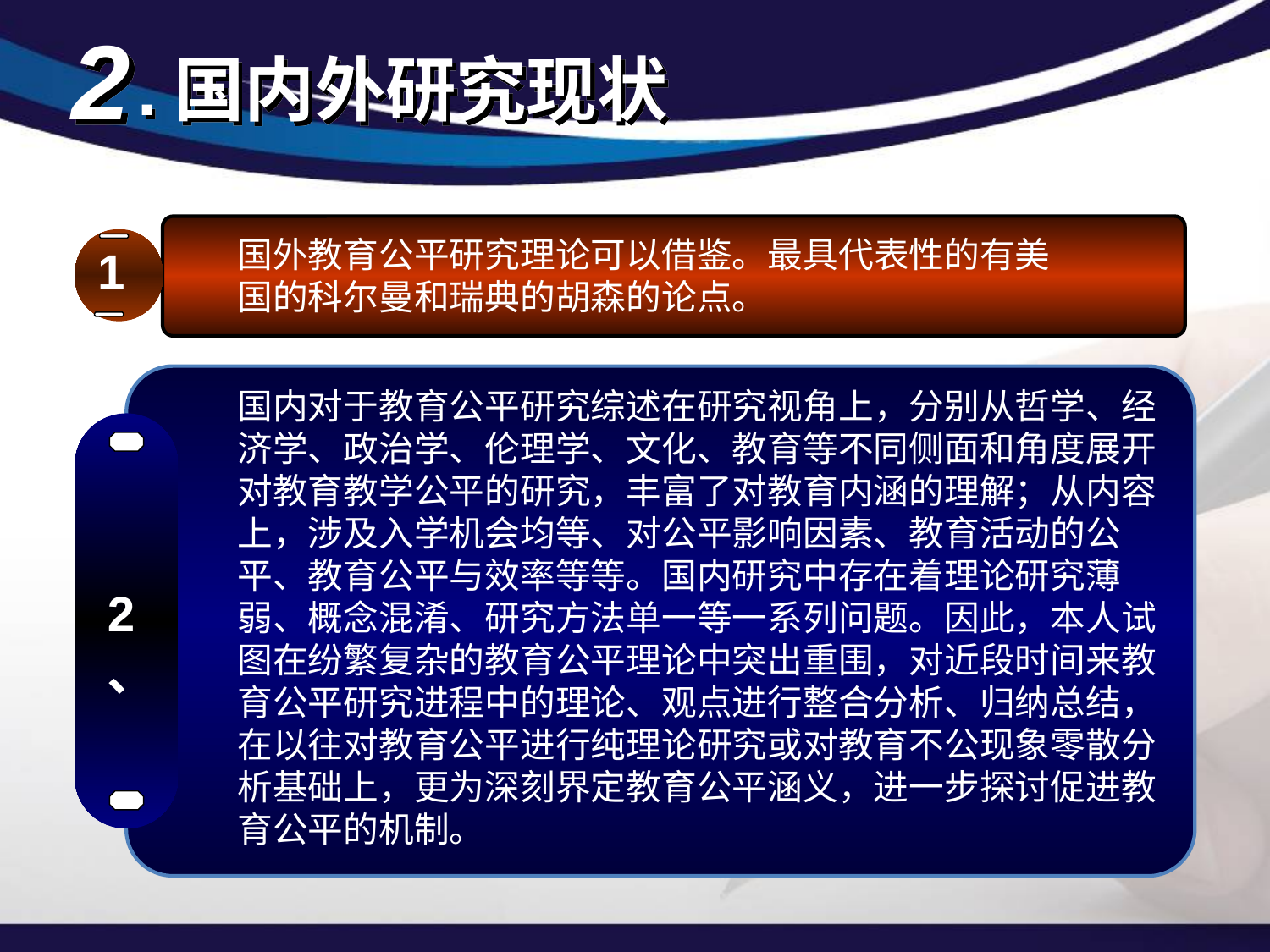

2
.国内外研究现状

国外教育公平研究理论可以借鉴。最具代表性的有美国的科尔曼和瑞典的胡森的论点。
1、

国内对于教育公平研究综述在研究视角上，分别从哲学、经济学、政治学、伦理学、文化、教育等不同侧面和角度展开对教育教学公平的研究，丰富了对教育内涵的理解；从内容上，涉及入学机会均等、对公平影响因素、教育活动的公平、教育公平与效率等等。国内研究中存在着理论研究薄弱、概念混淆、研究方法单一等一系列问题。因此，本人试图在纷繁复杂的教育公平理论中突出重围，对近段时间来教育公平研究进程中的理论、观点进行整合分析、归纳总结，在以往对教育公平进行纯理论研究或对教育不公现象零散分析基础上，更为深刻界定教育公平涵义，进一步探讨促进教育公平的机制。
2、